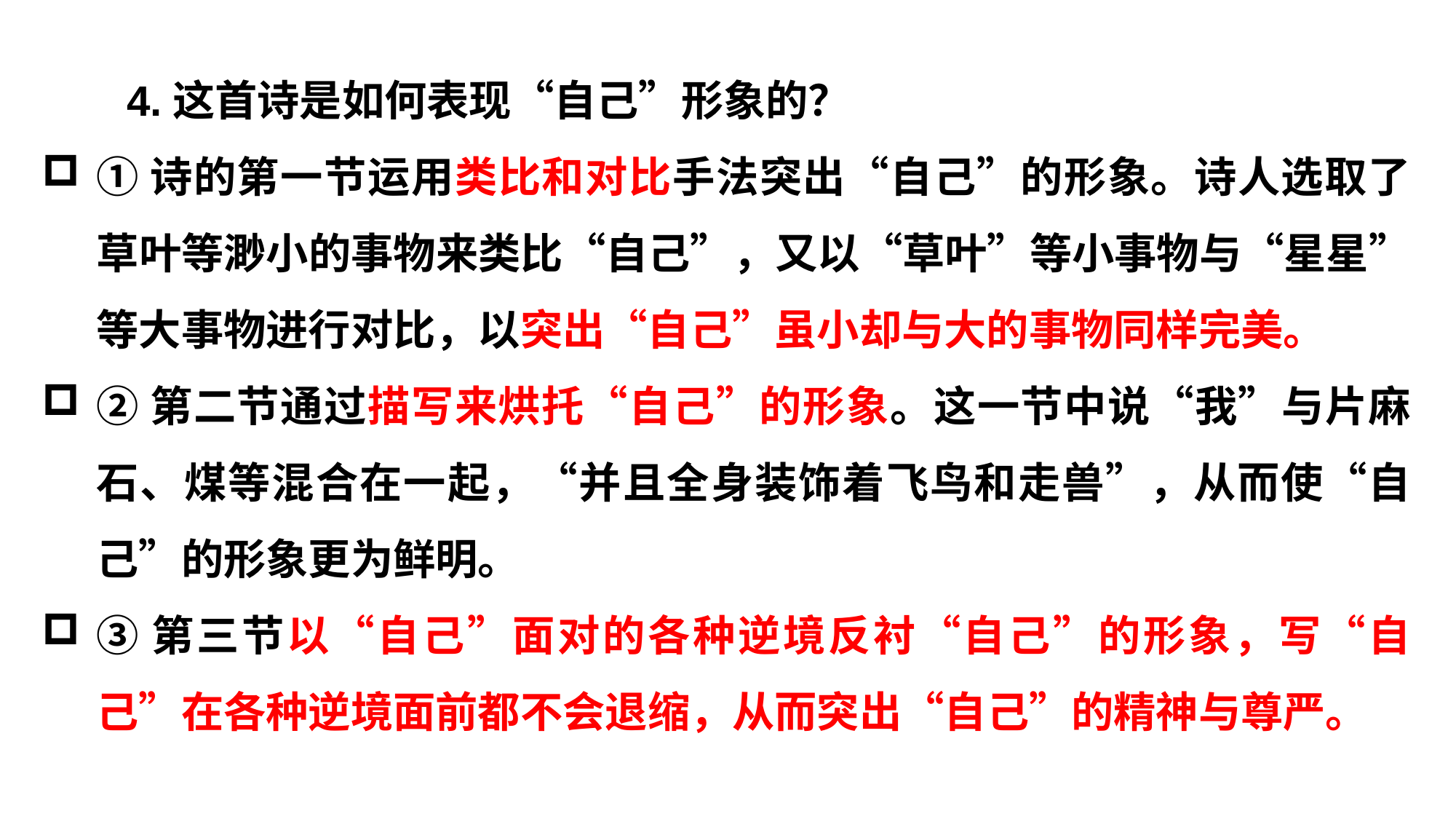

4.这首诗是如何表现“自己”形象的？
①诗的第一节运用类比和对比手法突出“自己”的形象。诗人选取了草叶等渺小的事物来类比“自己”，又以“草叶”等小事物与“星星”等大事物进行对比，以突出“自己”虽小却与大的事物同样完美。
②第二节通过描写来烘托“自己”的形象。这一节中说“我”与片麻石、煤等混合在一起，“并且全身装饰着飞鸟和走兽”，从而使“自己”的形象更为鲜明。
③第三节以“自己”面对的各种逆境反衬“自己”的形象，写“自己”在各种逆境面前都不会退缩，从而突出“自己”的精神与尊严。